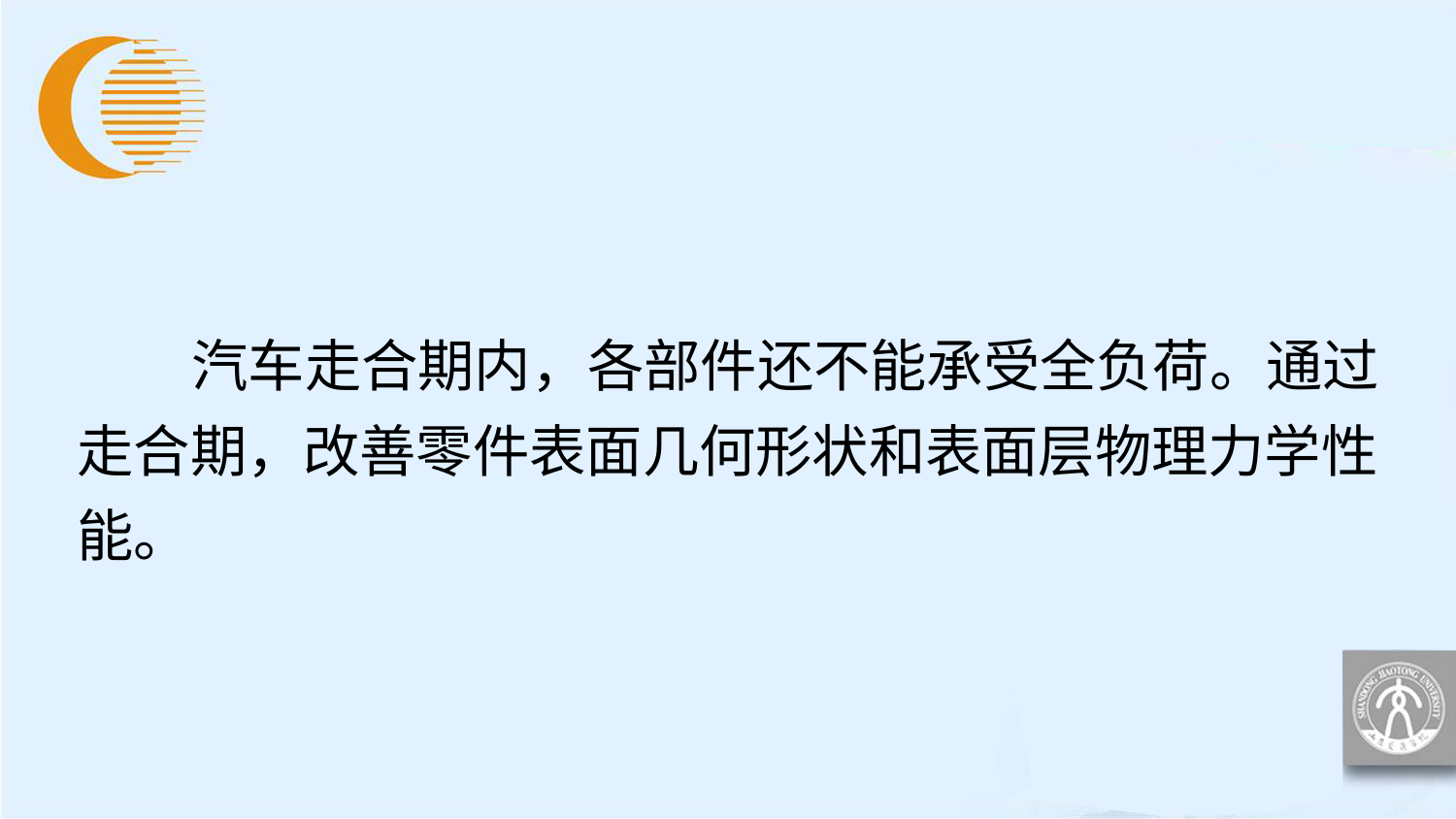

汽车走合期内，各部件还不能承受全负荷。通过走合期，改善零件表面几何形状和表面层物理力学性能。